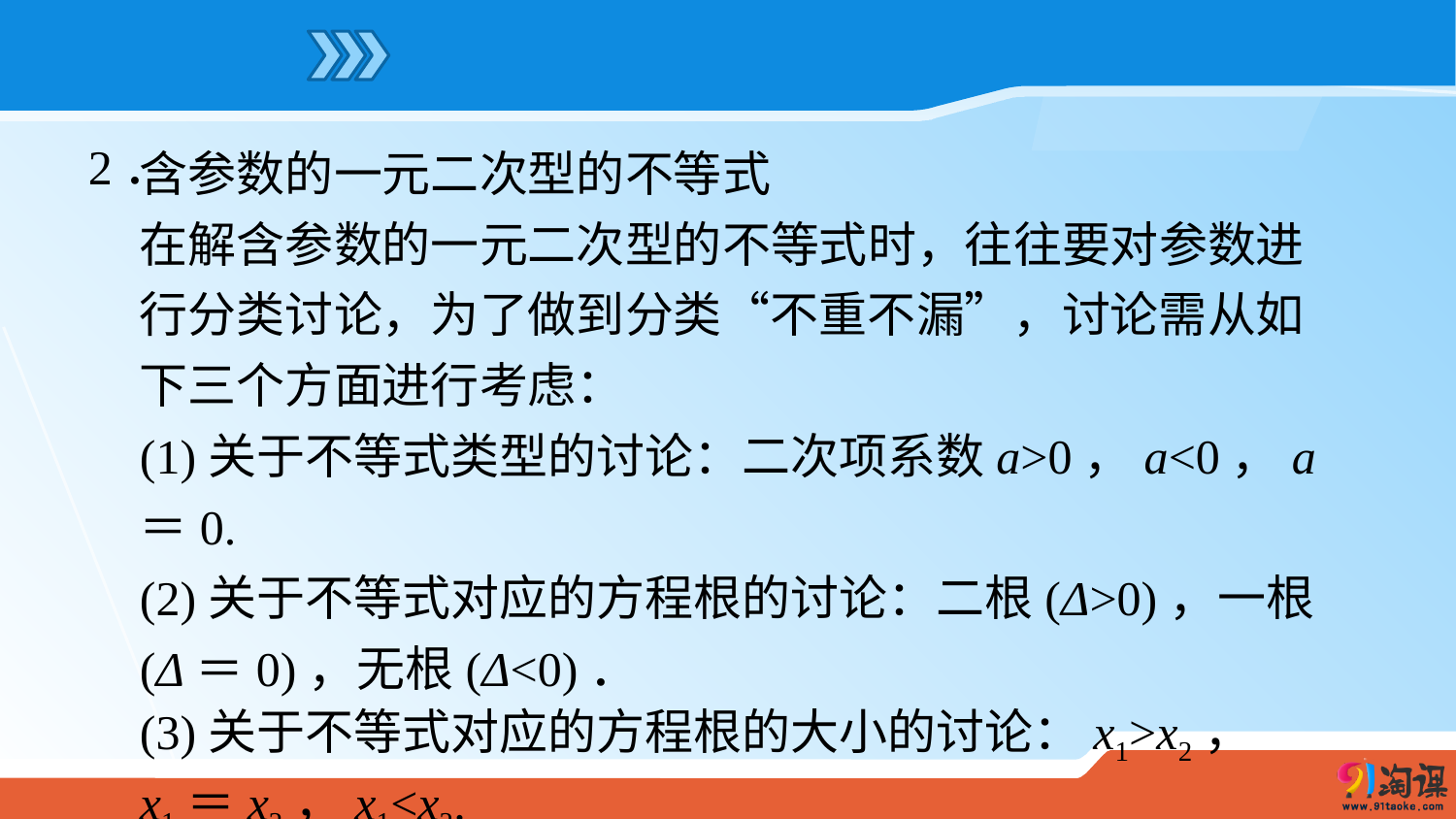

含参数的一元二次型的不等式
在解含参数的一元二次型的不等式时，往往要对参数进行分类讨论，为了做到分类“不重不漏”，讨论需从如下三个方面进行考虑：
(1)关于不等式类型的讨论：二次项系数a>0，a<0，a＝0.
(2)关于不等式对应的方程根的讨论：二根(Δ>0)，一根
(Δ＝0)，无根(Δ<0)．
(3)关于不等式对应的方程根的大小的讨论：x1>x2，
x1＝x2，x1<x2.

2．